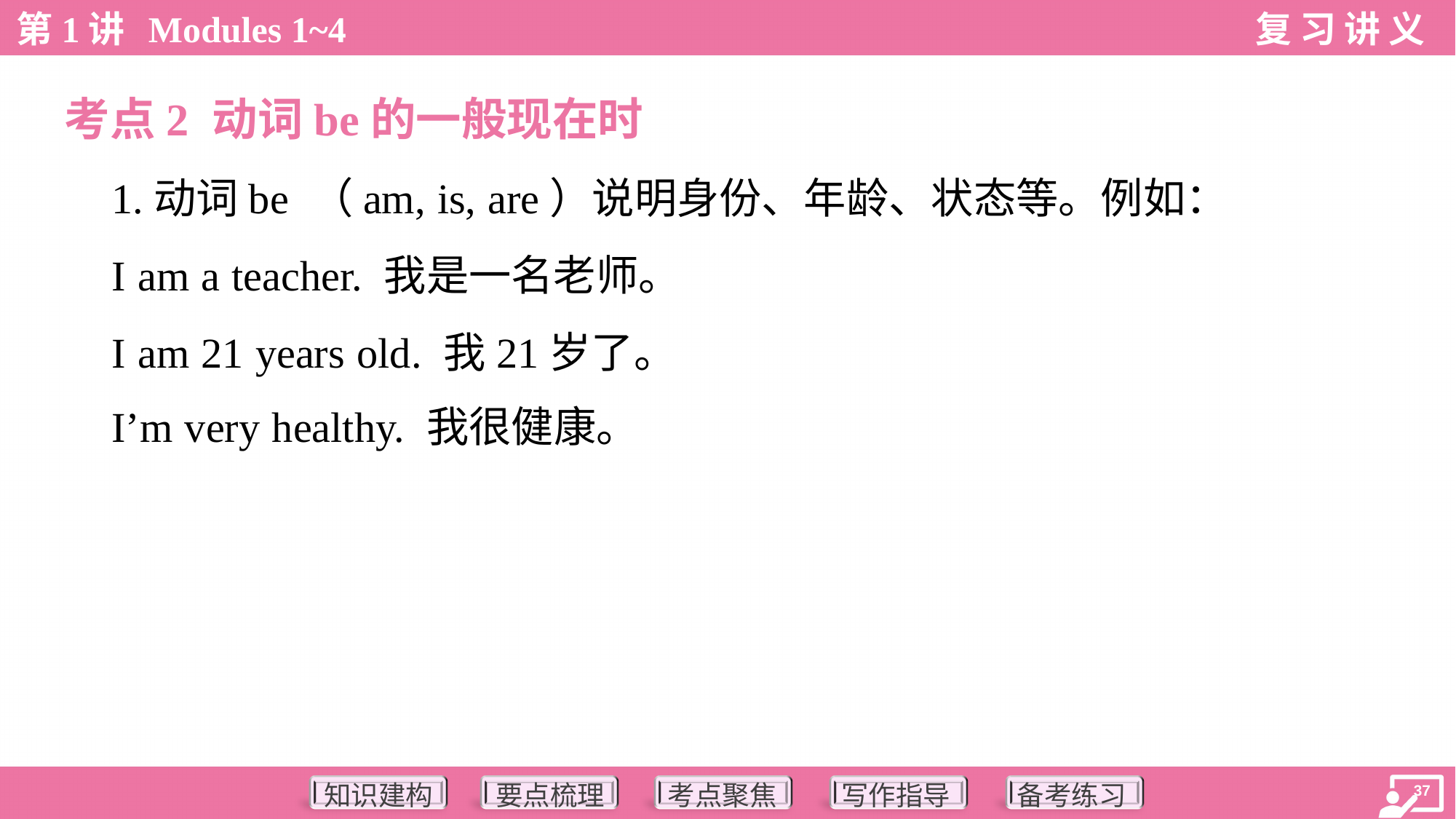

考点2 动词be的一般现在时
    1.动词be （am, is, are）说明身份、年龄、状态等。例如：
    I am a teacher. 我是一名老师。
    I am 21 years old. 我21岁了。
    I’m very healthy. 我很健康。